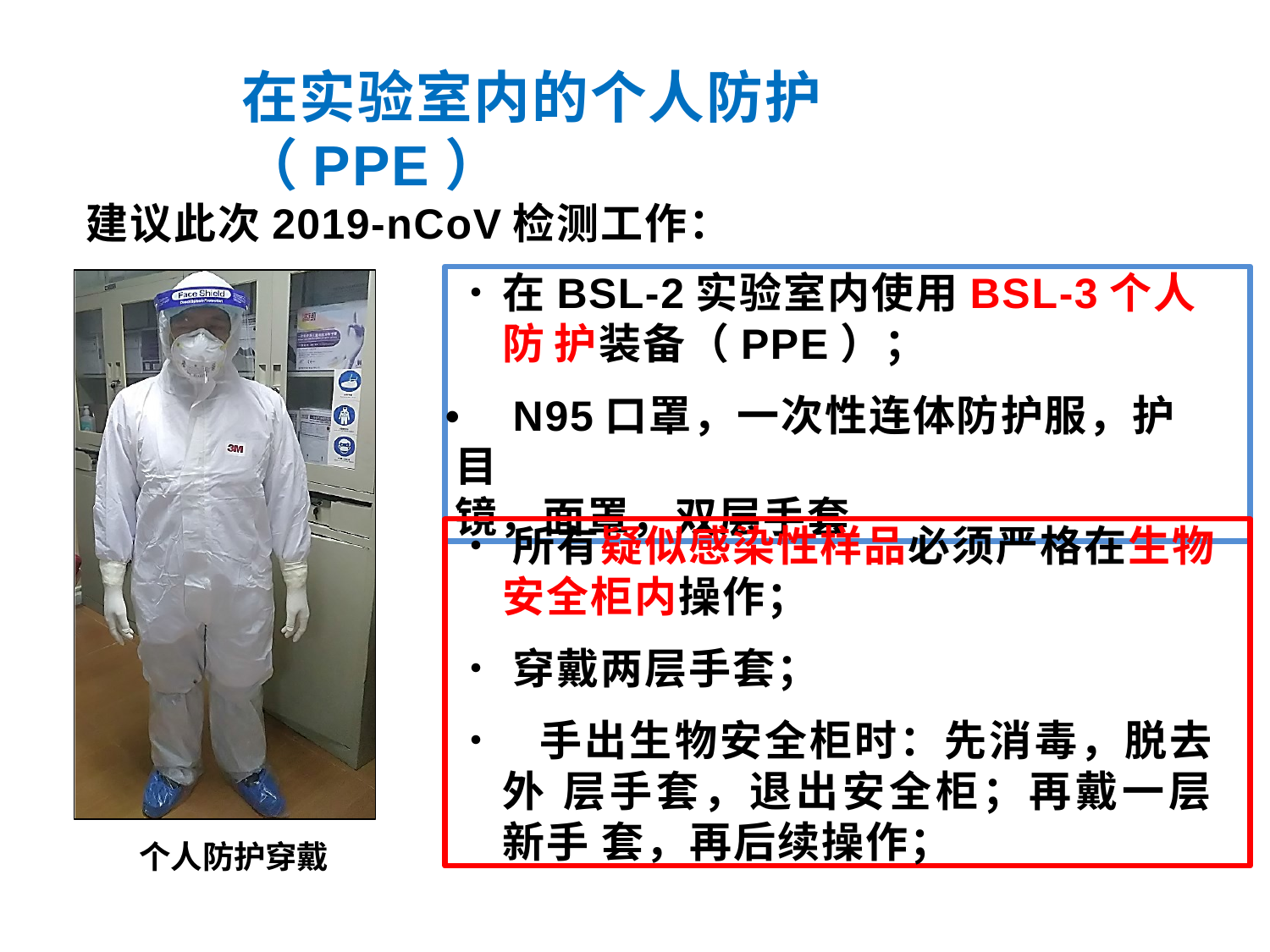

在实验室内的个人防护（PPE）
建议此次2019-nCoV检测工作：
•	在BSL-2实验室内使用BSL-3个人防 护装备（PPE）；
•	N95口罩，一次性连体防护服，护目
镜，面罩，双层手套

•	所有疑似感染性样品必须严格在生物
安全柜内操作；
•	穿戴两层手套；
•   手出生物安全柜时：先消毒，脱去外 层手套，退出安全柜；再戴一层新手 套，再后续操作；
个人防护穿戴